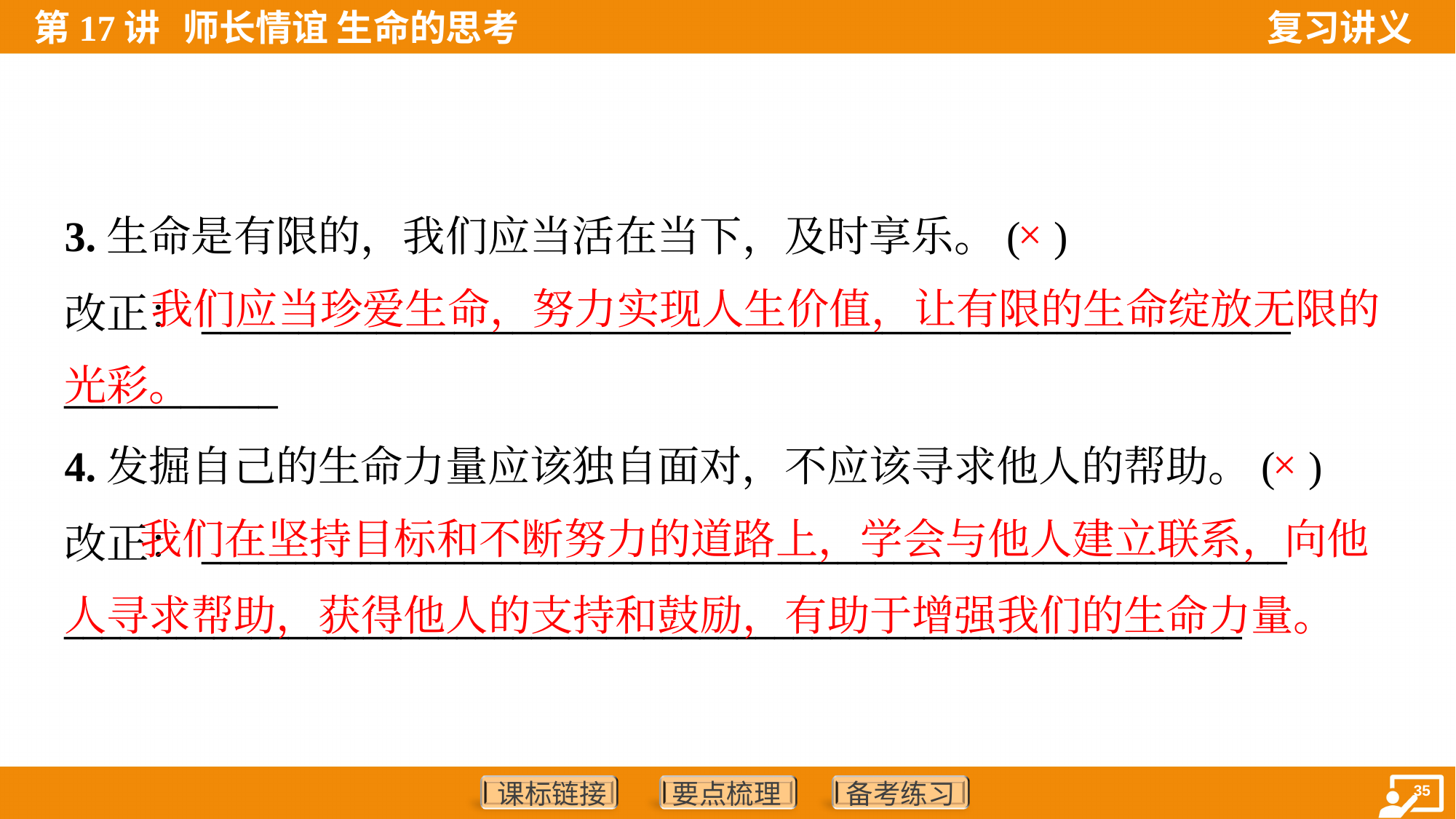

3.生命是有限的，我们应当活在当下，及时享乐。(   )
改正：________________________________________________________
___________
×
       我们应当珍爱生命，努力实现人生价值，让有限的生命绽放无限的光彩。
4.发掘自己的生命力量应该独自面对，不应该寻求他人的帮助。(   )
改正：__________________________________________________________
_______________________________________________________________
×
      我们在坚持目标和不断努力的道路上，学会与他人建立联系，向他人寻求帮助，获得他人的支持和鼓励，有助于增强我们的生命力量。